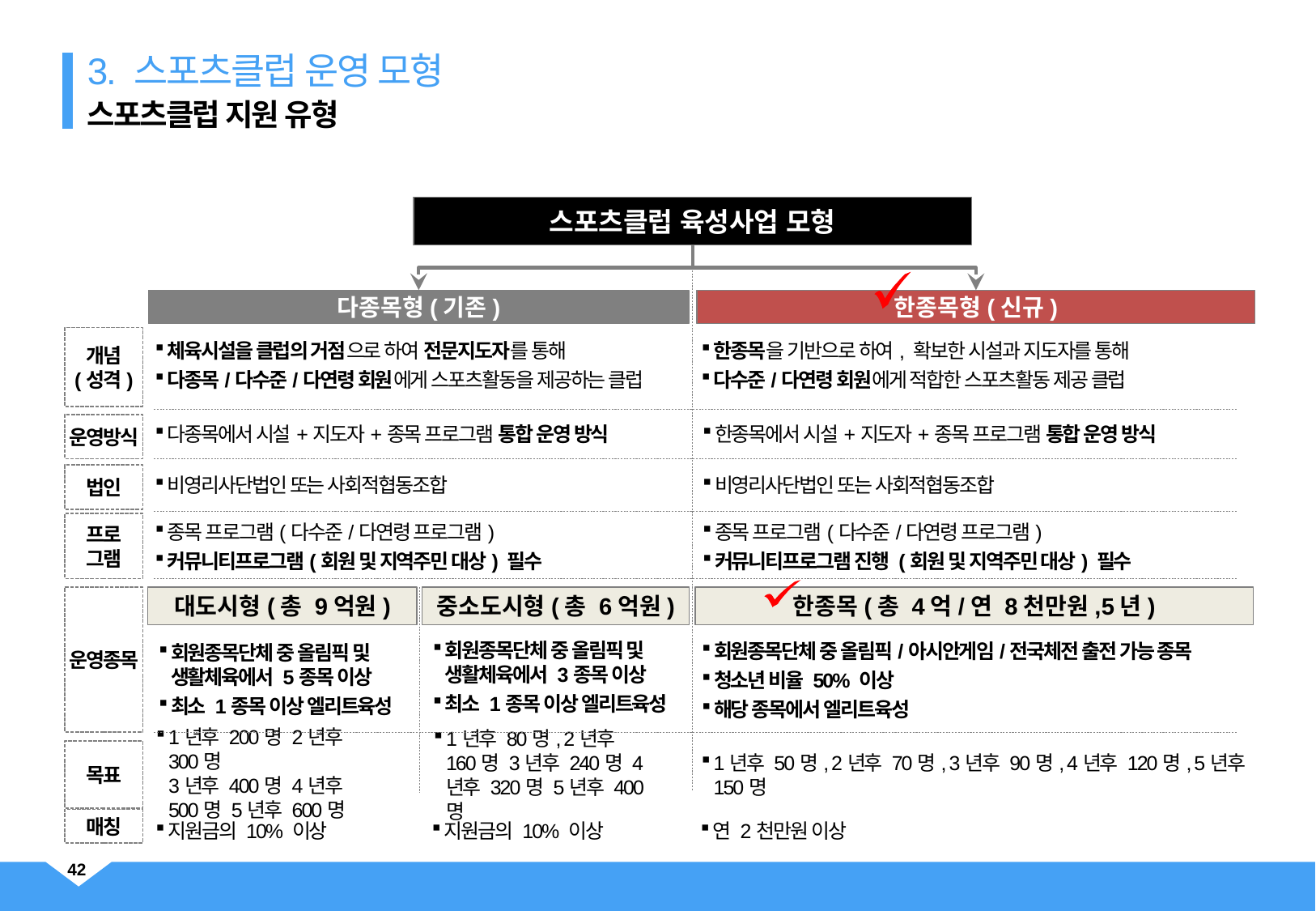

3. 스포츠클럽 운영 모형
스포츠클럽 지원 유형
스포츠클럽 육성사업 모형

다종목형(기존)
한종목형(신규)
체육시설을 클럽의 거점으로 하여 전문지도자를 통해
다종목/다수준/다연령 회원에게 스포츠활동을 제공하는 클럽
한종목을 기반으로 하여, 확보한 시설과 지도자를 통해
다수준/다연령 회원에게 적합한 스포츠활동 제공 클럽
개념
(성격)
다종목에서 시설+지도자+종목 프로그램 통합 운영 방식
한종목에서 시설+지도자+종목 프로그램 통합 운영 방식
운영방식
비영리사단법인 또는 사회적협동조합
비영리사단법인 또는 사회적협동조합
법인
프로
그램
종목 프로그램(다수준/다연령 프로그램)
커뮤니티프로그램(회원 및 지역주민 대상) 필수
종목 프로그램(다수준/다연령 프로그램)
커뮤니티프로그램 진행 (회원 및 지역주민 대상) 필수

운영종목
대도시형(총 9억원)
중소도시형(총 6억원)
한종목(총 4억/연 8천만원,5년)
회원종목단체 중 올림픽 및 생활체육에서 3종목 이상
최소 1종목 이상 엘리트육성
회원종목단체 중 올림픽 및 생활체육에서 5종목 이상
최소 1종목 이상 엘리트육성
회원종목단체 중 올림픽/아시안게임/전국체전 출전 가능 종목
청소년 비율 50% 이상
해당 종목에서 엘리트육성
목표
1년후 50명, 2년후 70명, 3년후 90명, 4년후 120명, 5년후 150명
1년후 200명 2년후 300명
3년후 400명 4년후 500명 5년후 600명
1년후 80명, 2년후 160명 3년후 240명 4년후 320명 5년후 400명
지원금의 10% 이상
지원금의 10% 이상
연 2천만원 이상
매칭